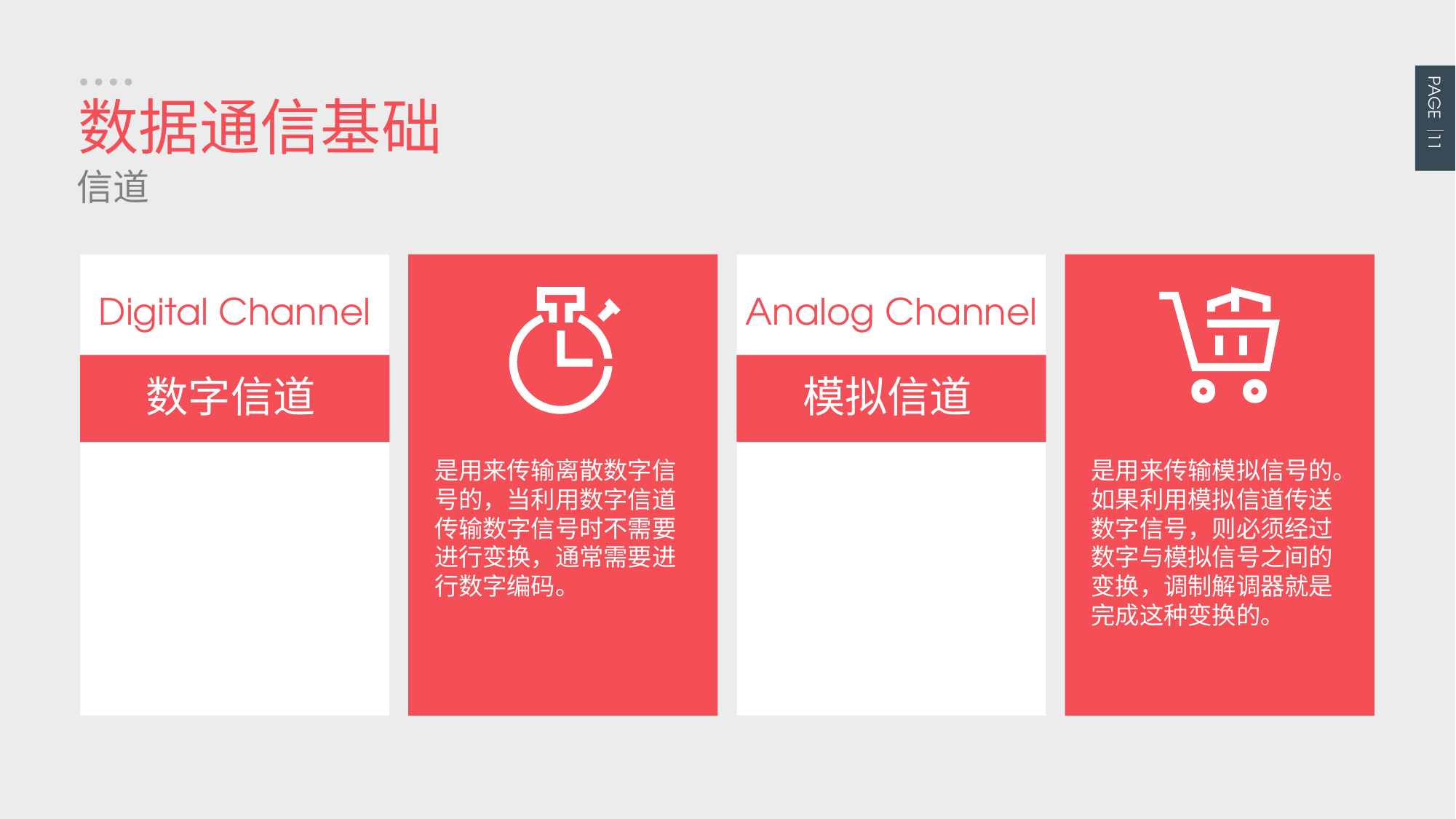

PAGE   11
数据通信基础
信道

Digital Channel

数字信道

是用来传输离散数字信号的，当利用数字信道传输数字信号时不需要进行变换，通常需要进行数字编码。

Analog Channel

模拟信道

是用来传输模拟信号的。如果利用模拟信道传送数字信号，则必须经过数字与模拟信号之间的变换，调制解调器就是完成这种变换的。